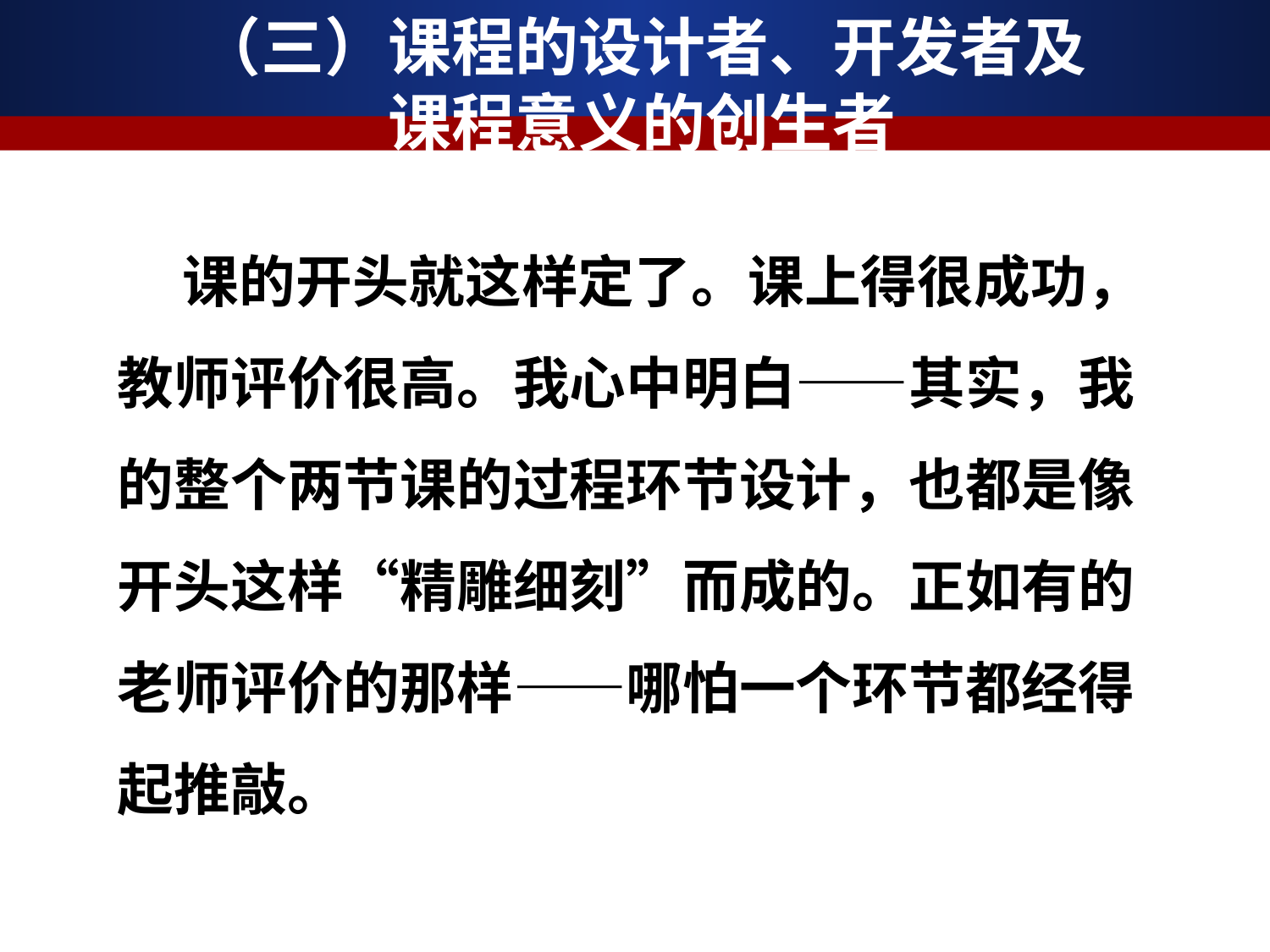

# （三）课程的设计者、开发者及 课程意义的创生者
    课的开头就这样定了。课上得很成功，教师评价很高。我心中明白——其实，我的整个两节课的过程环节设计，也都是像开头这样“精雕细刻”而成的。正如有的老师评价的那样——哪怕一个环节都经得起推敲。